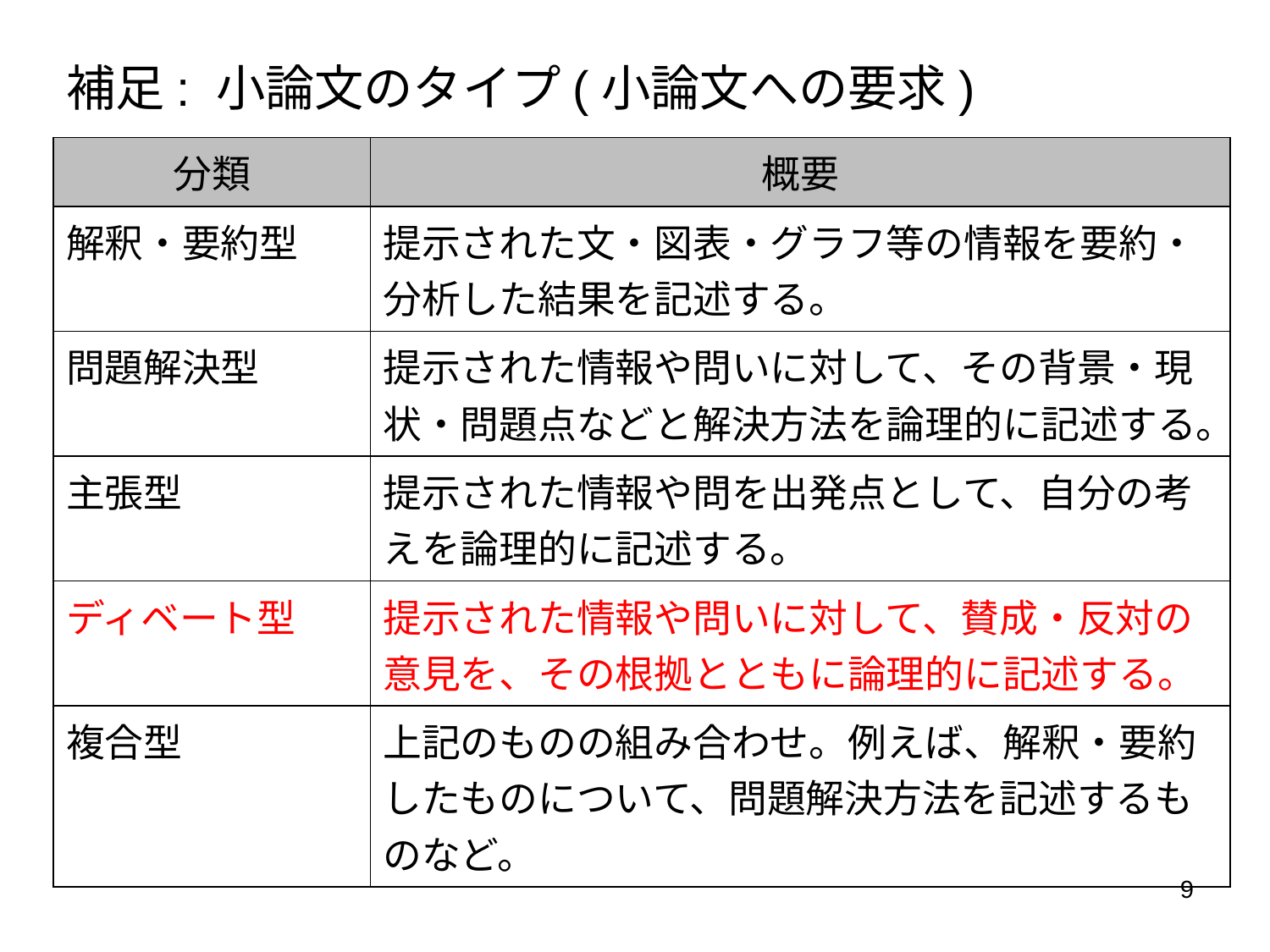

# 補足: 小論文のタイプ(小論文への要求)
| 分類 | 概要 |
| --- | --- |
| 解釈・要約型 | 提示された文・図表・グラフ等の情報を要約・分析した結果を記述する。 |
| 問題解決型 | 提示された情報や問いに対して、その背景・現状・問題点などと解決方法を論理的に記述する。 |
| 主張型 | 提示された情報や問を出発点として、自分の考えを論理的に記述する。 |
| ディベート型 | 提示された情報や問いに対して、賛成・反対の意見を、その根拠とともに論理的に記述する。 |
| 複合型 | 上記のものの組み合わせ。例えば、解釈・要約したものについて、問題解決方法を記述するものなど。 |

9